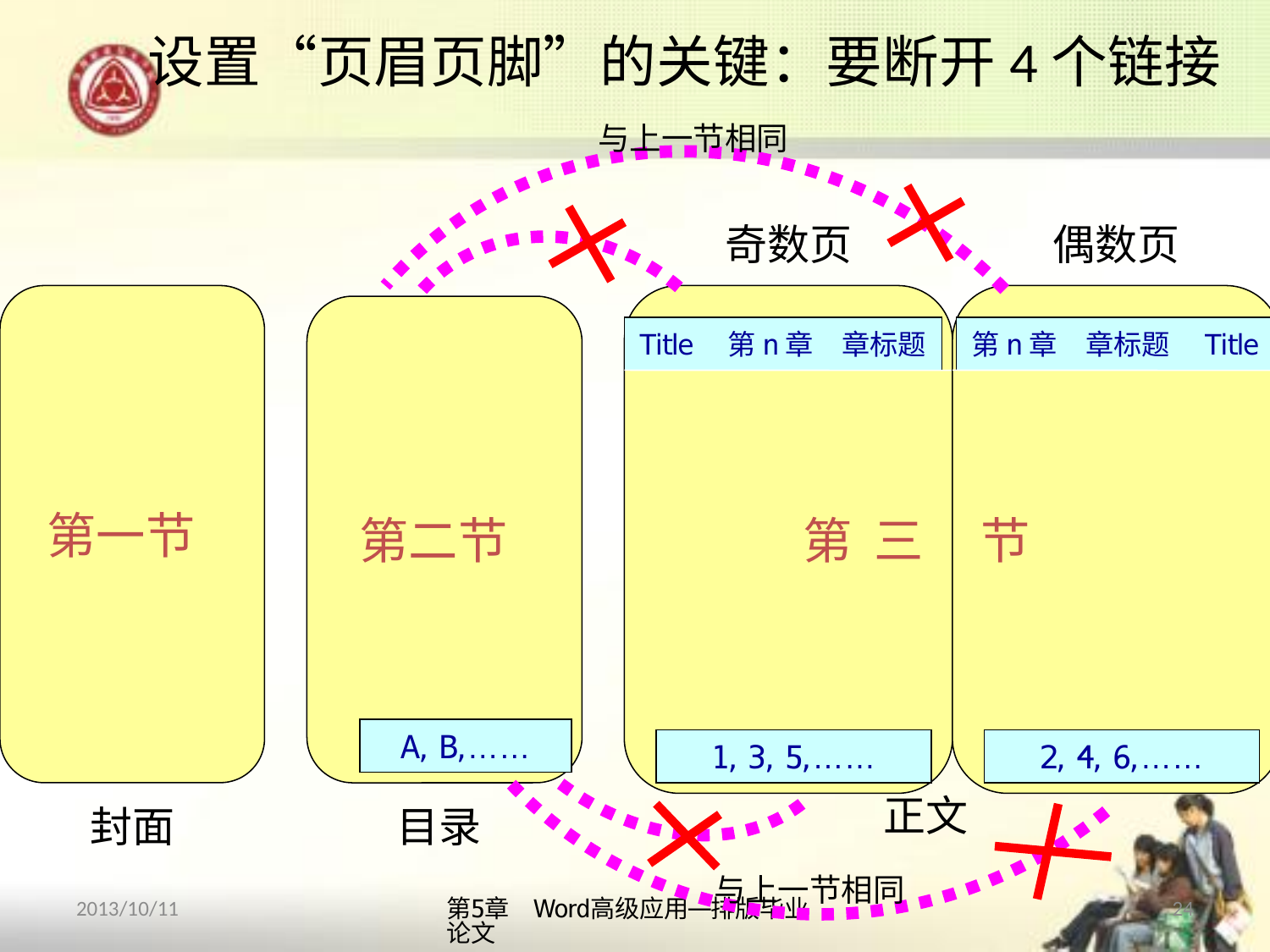

# 设置“页眉页脚”的关键：要断开4个链接

与上一节相同

奇数页
偶数页

第一节
第  三
节
第二节
Title　第n章　章标题
第n章　章标题　Title

A, B,……
1, 3, 5,……
2, 4, 6,……
正文
封面
目录

与上一节相同
2013/10/11
第5章　Word高级应用—排版毕业论文
24